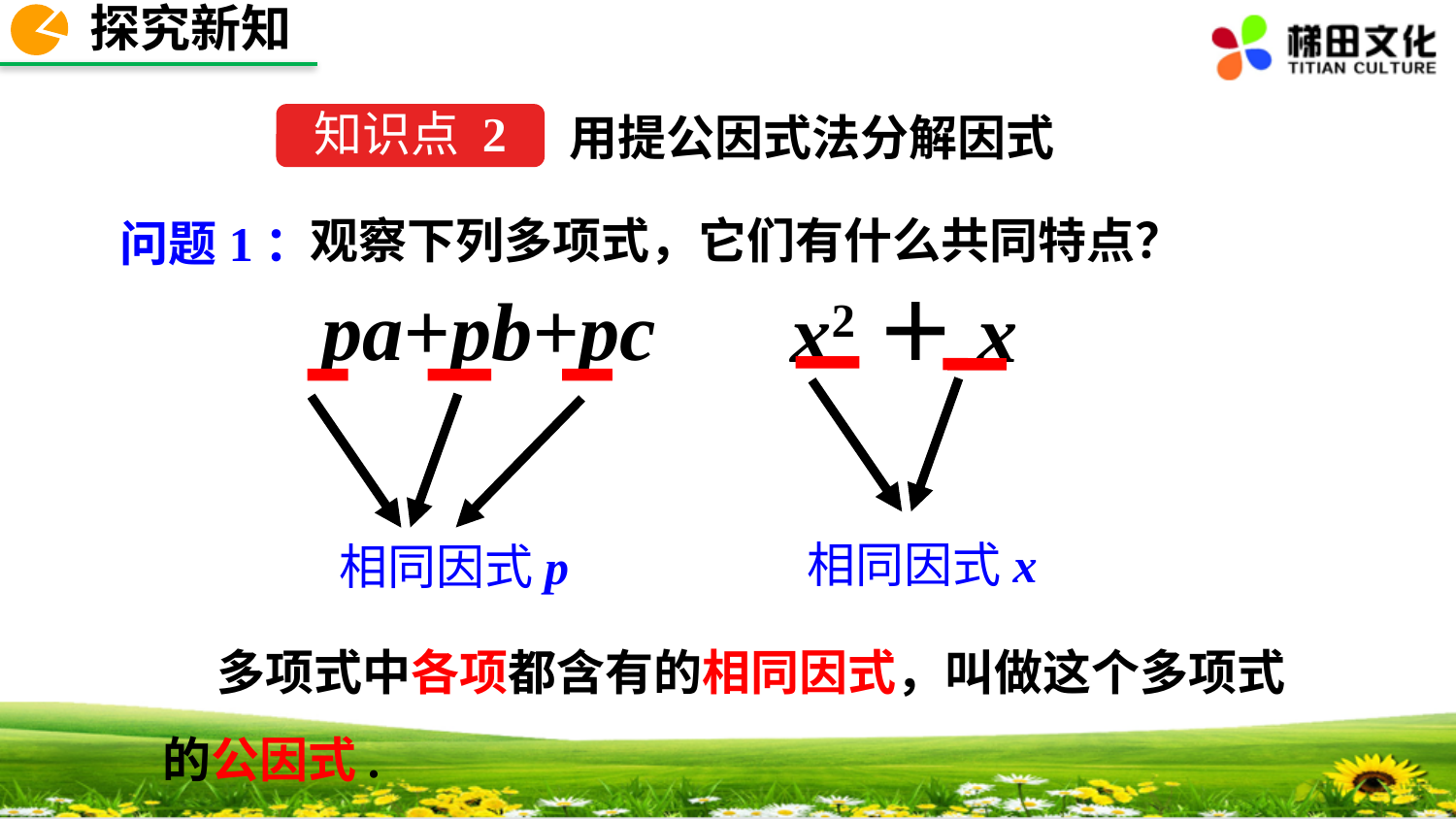

探究新知

用提公因式法分解因式

知识点 2
问题1：
观察下列多项式，它们有什么共同特点？
pa+pb+pc
  x2＋x

相同因式x
相同因式p
    多项式中各项都含有的相同因式，叫做这个多项式的公因式.